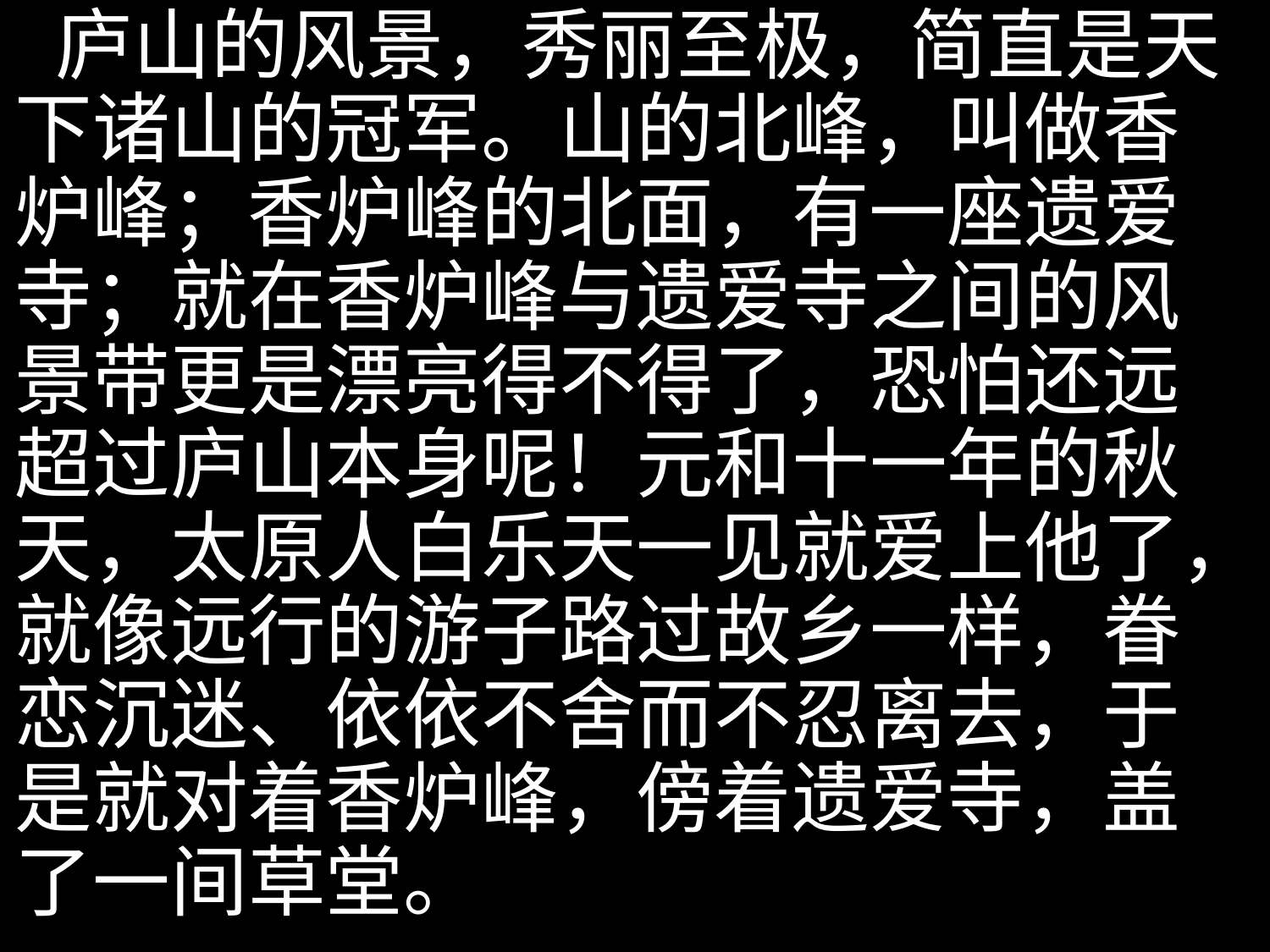

庐山的风景，秀丽至极，简直是天下诸山的冠军。山的北峰，叫做香炉峰；香炉峰的北面，有一座遗爱寺；就在香炉峰与遗爱寺之间的风景带更是漂亮得不得了，恐怕还远超过庐山本身呢！元和十一年的秋天，太原人白乐天一见就爱上他了，就像远行的游子路过故乡一样，眷恋沉迷、依依不舍而不忍离去，于是就对着香炉峰，傍着遗爱寺，盖了一间草堂。
参考译文